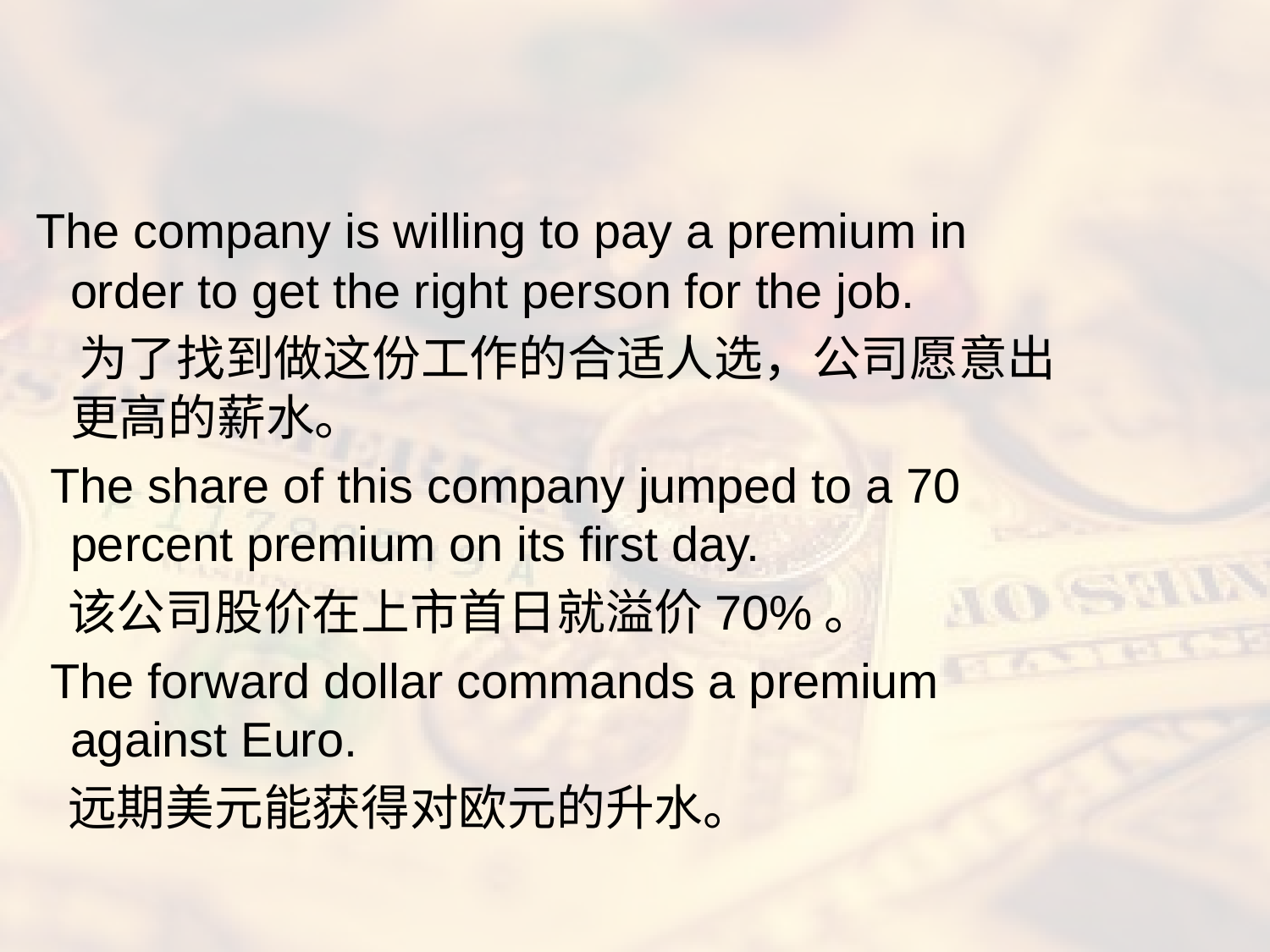

#
 The company is willing to pay a premium in order to get the right person for the job.
    为了找到做这份工作的合适人选，公司愿意出更高的薪水。
  The share of this company jumped to a 70 percent premium on its first day.
   该公司股价在上市首日就溢价70%。
  The forward dollar commands a premium against Euro.
   远期美元能获得对欧元的升水。